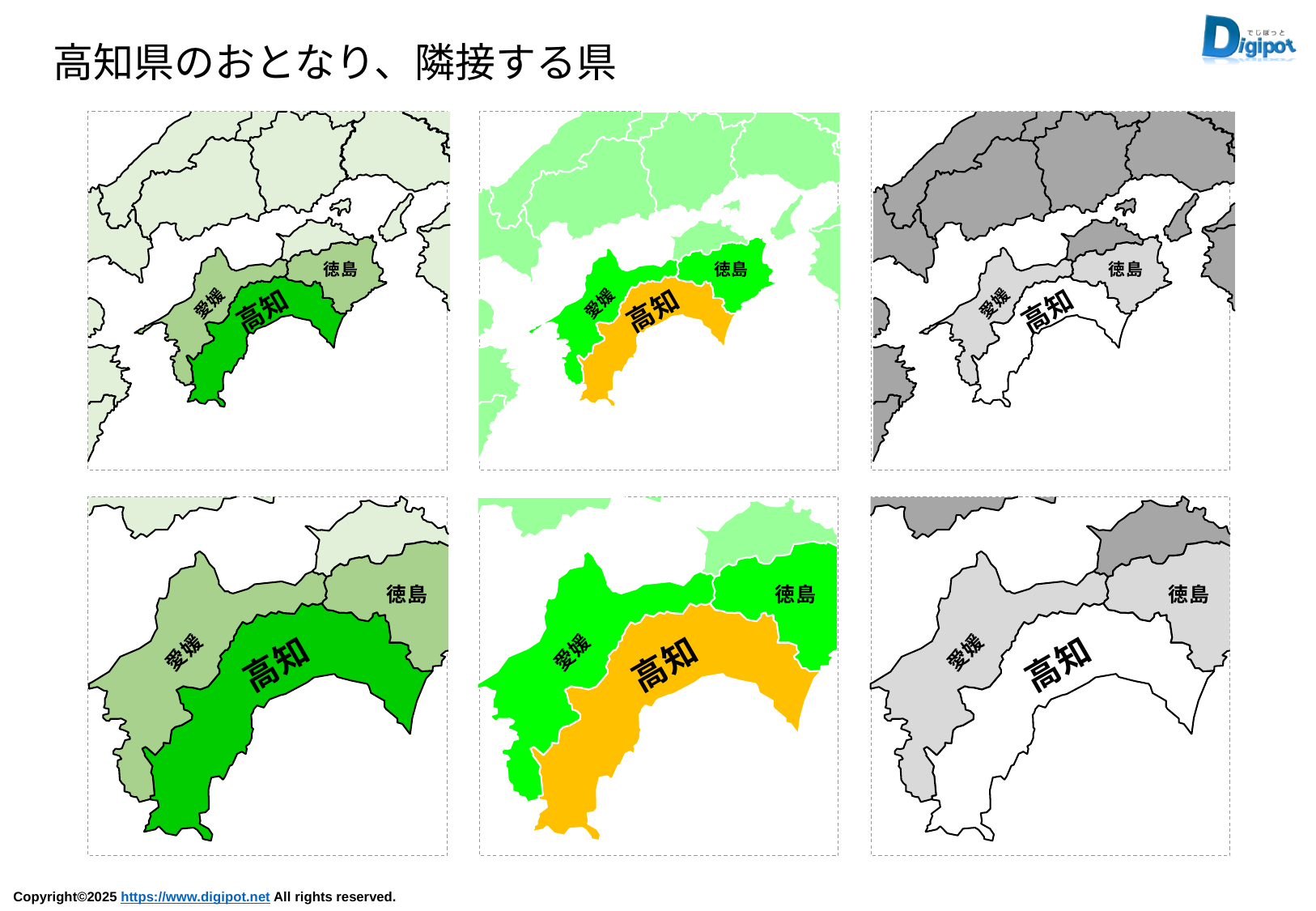

高知県のおとなり、隣接する県

徳島
愛媛
高知

徳島
愛媛
高知

徳島
愛媛
高知

徳島
愛媛
高知

徳島
愛媛
高知

徳島
愛媛
高知